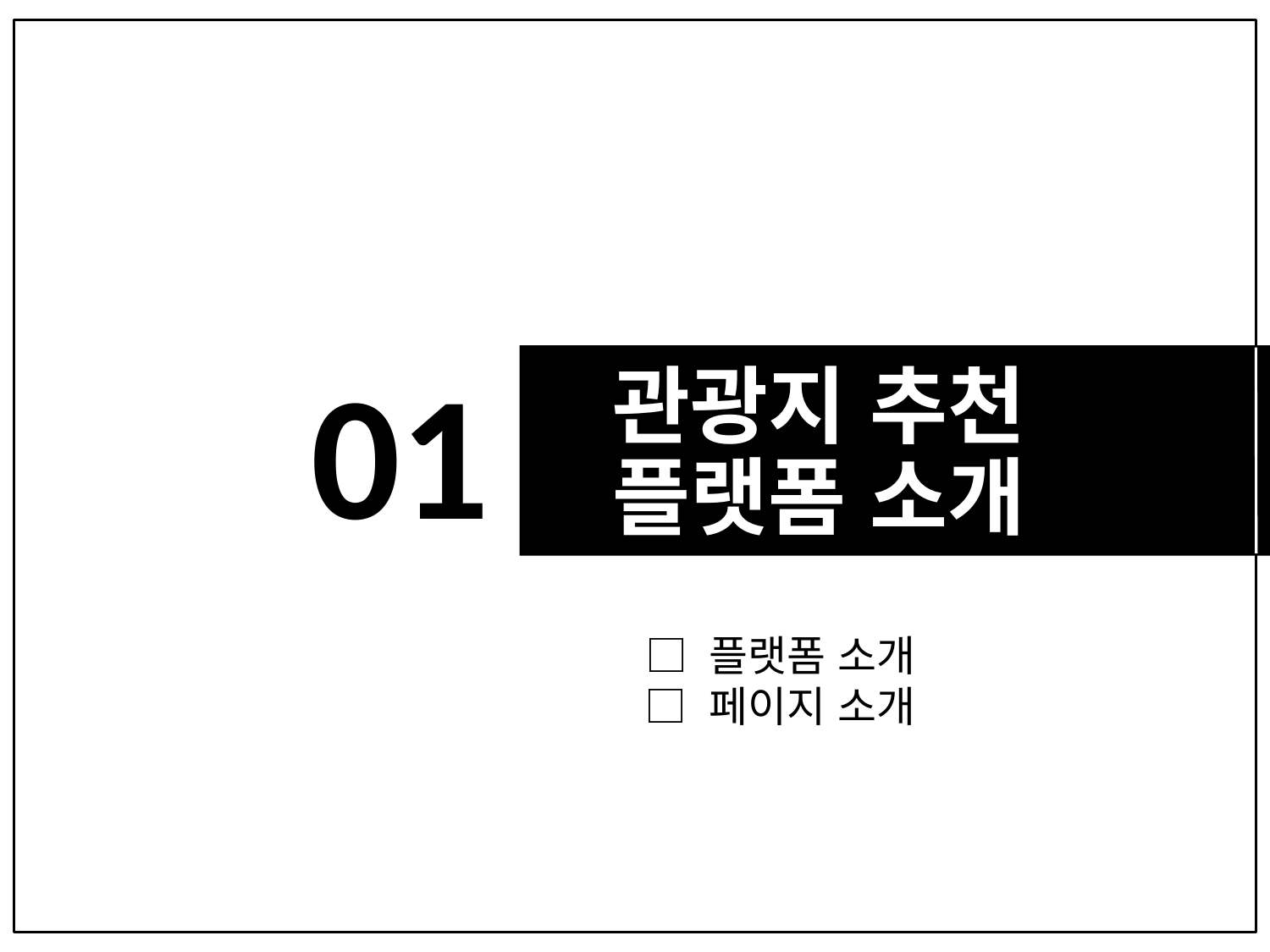

관광지 추천
플랫폼 소개
# 01
 □ 플랫폼 소개
 □ 페이지 소개